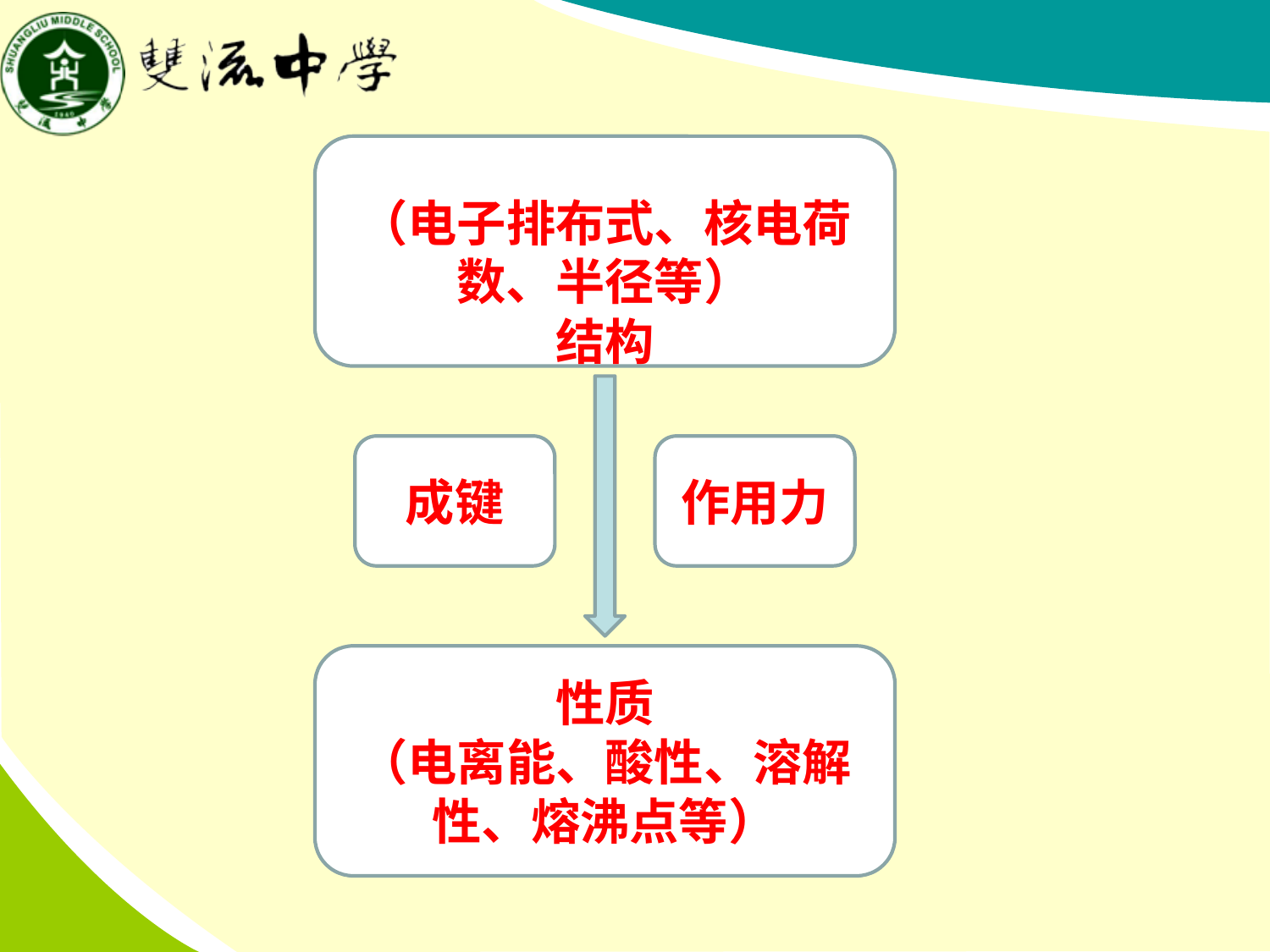

（电子排布式、核电荷数、半径等）
结构

成键
作用力

性质
（电离能、酸性、溶解性、熔沸点等）